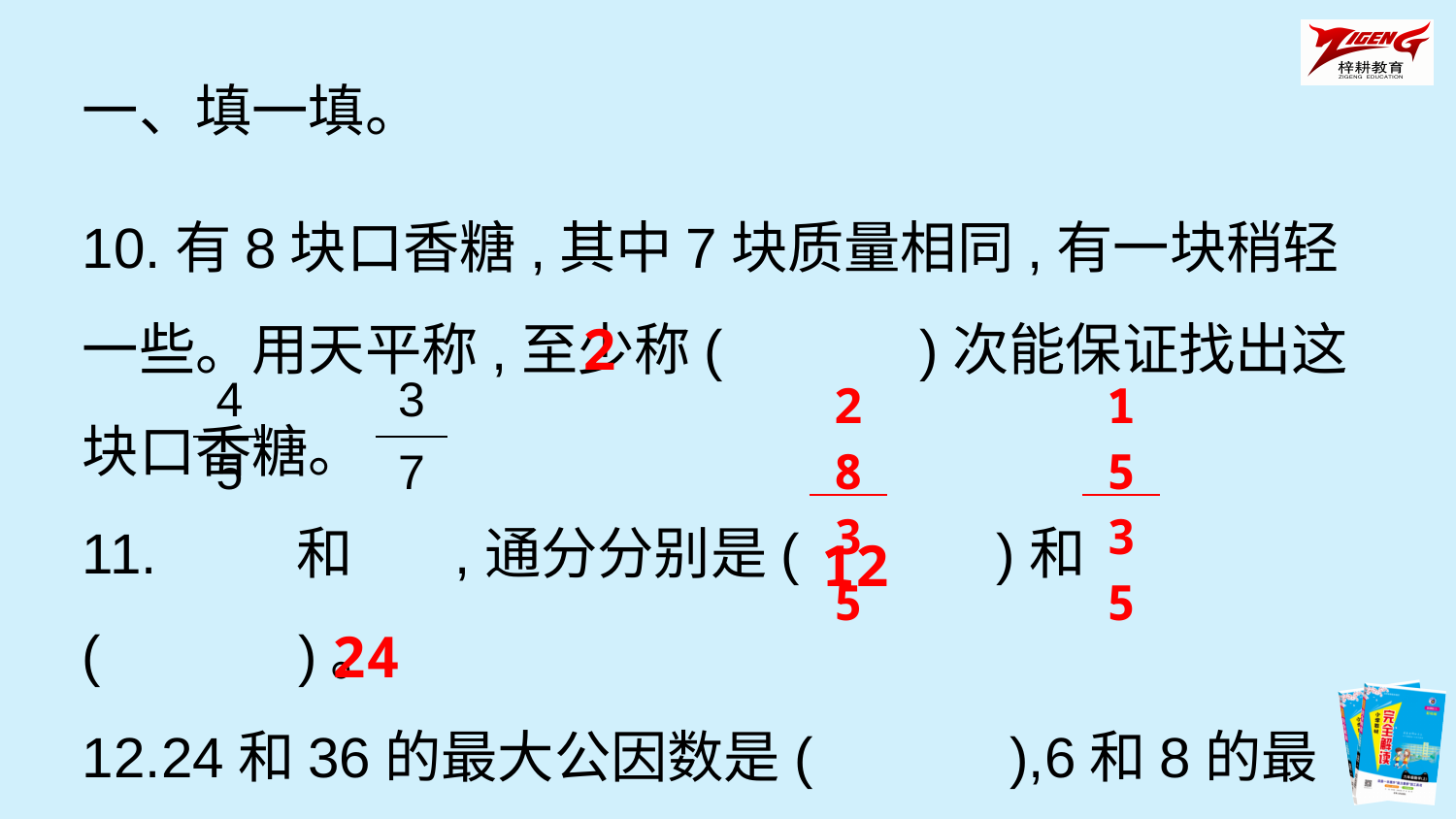

一、填一填。
10.有8块口香糖,其中7块质量相同,有一块稍轻一些。用天平称,至少称(　　　)次能保证找出这块口香糖。
11.        和       ,通分分别是(　　　)和(　　　)。
12.24和36的最大公因数是(　　　),6和8的最小公倍数是(　　　)。
2
| 4 |
| --- |
| 5 |
| 3 |
| --- |
| 7 |
| 28 |
| --- |
| 35 |
| 15 |
| --- |
| 35 |
12
24